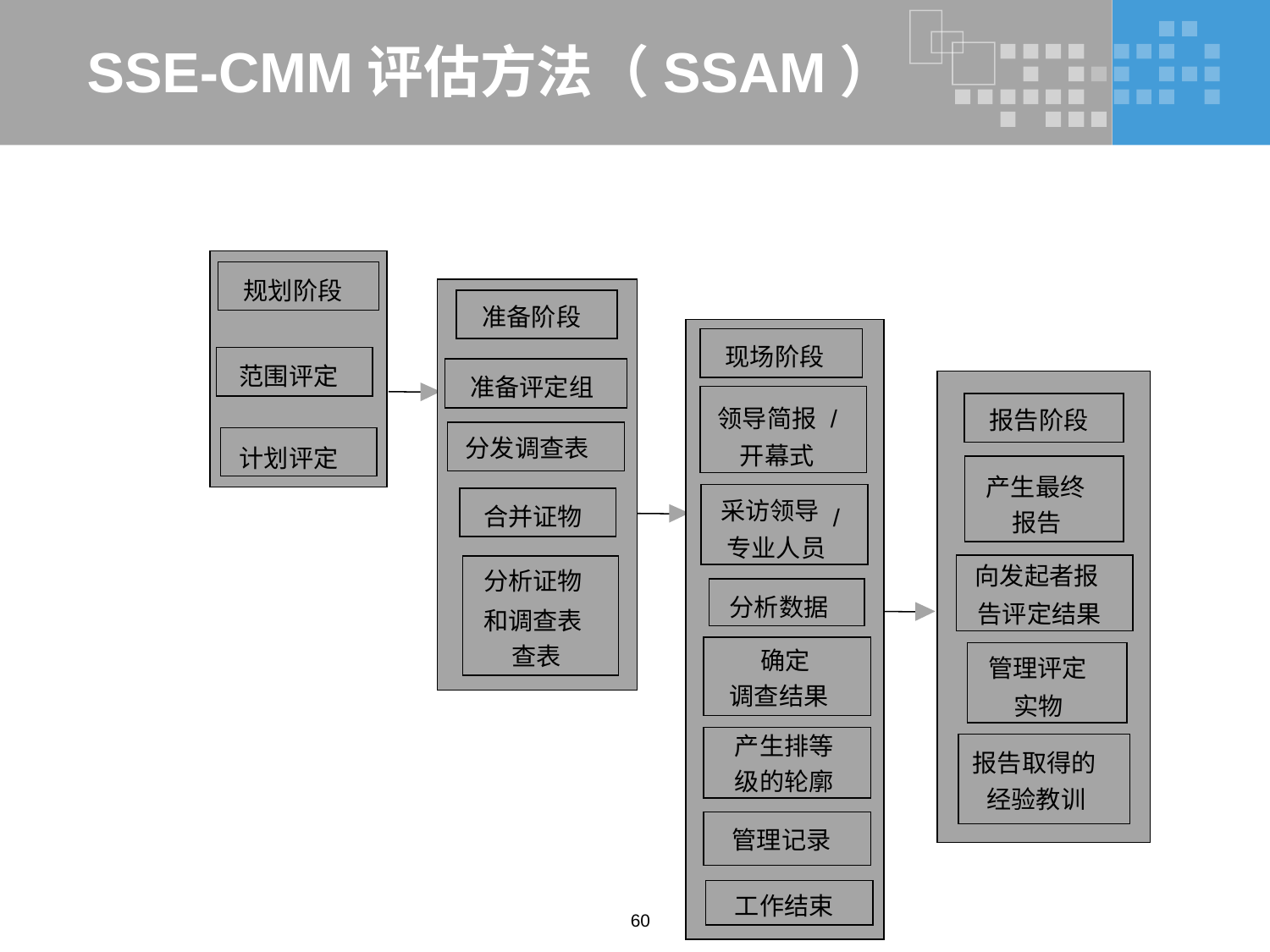

# SSE-CMM评估方法（SSAM）

规划阶段

准备阶段

现场阶段

范围评定

准备评定组

领导简报
/
报告阶段

分发调查表

开幕式
计划评定

产生最终

采访领导

合并证物

/

报告

专业人员

向发起者报

分析证物

分析数据

告评定结果

和调查表

查表

确定

管理评定

调查结果

实物

产生排等

报告取得的

级的轮廓
经验教训

管理记录

工作结束
60